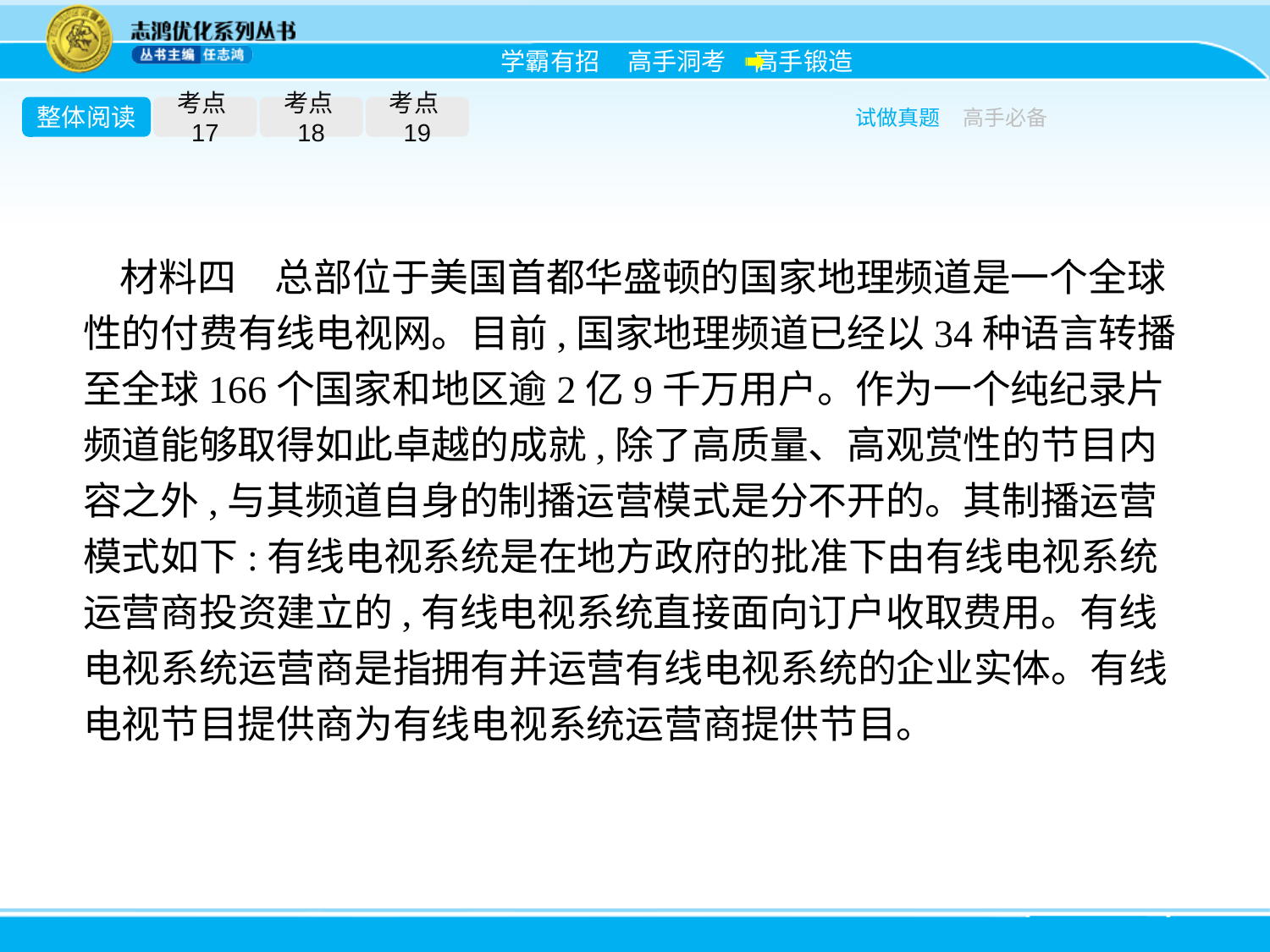

整体阅读
考点17
考点18
考点19
试做真题
高手必备
材料四　总部位于美国首都华盛顿的国家地理频道是一个全球性的付费有线电视网。目前,国家地理频道已经以34种语言转播至全球166个国家和地区逾2亿9千万用户。作为一个纯纪录片频道能够取得如此卓越的成就,除了高质量、高观赏性的节目内容之外,与其频道自身的制播运营模式是分不开的。其制播运营模式如下:有线电视系统是在地方政府的批准下由有线电视系统运营商投资建立的,有线电视系统直接面向订户收取费用。有线电视系统运营商是指拥有并运营有线电视系统的企业实体。有线电视节目提供商为有线电视系统运营商提供节目。